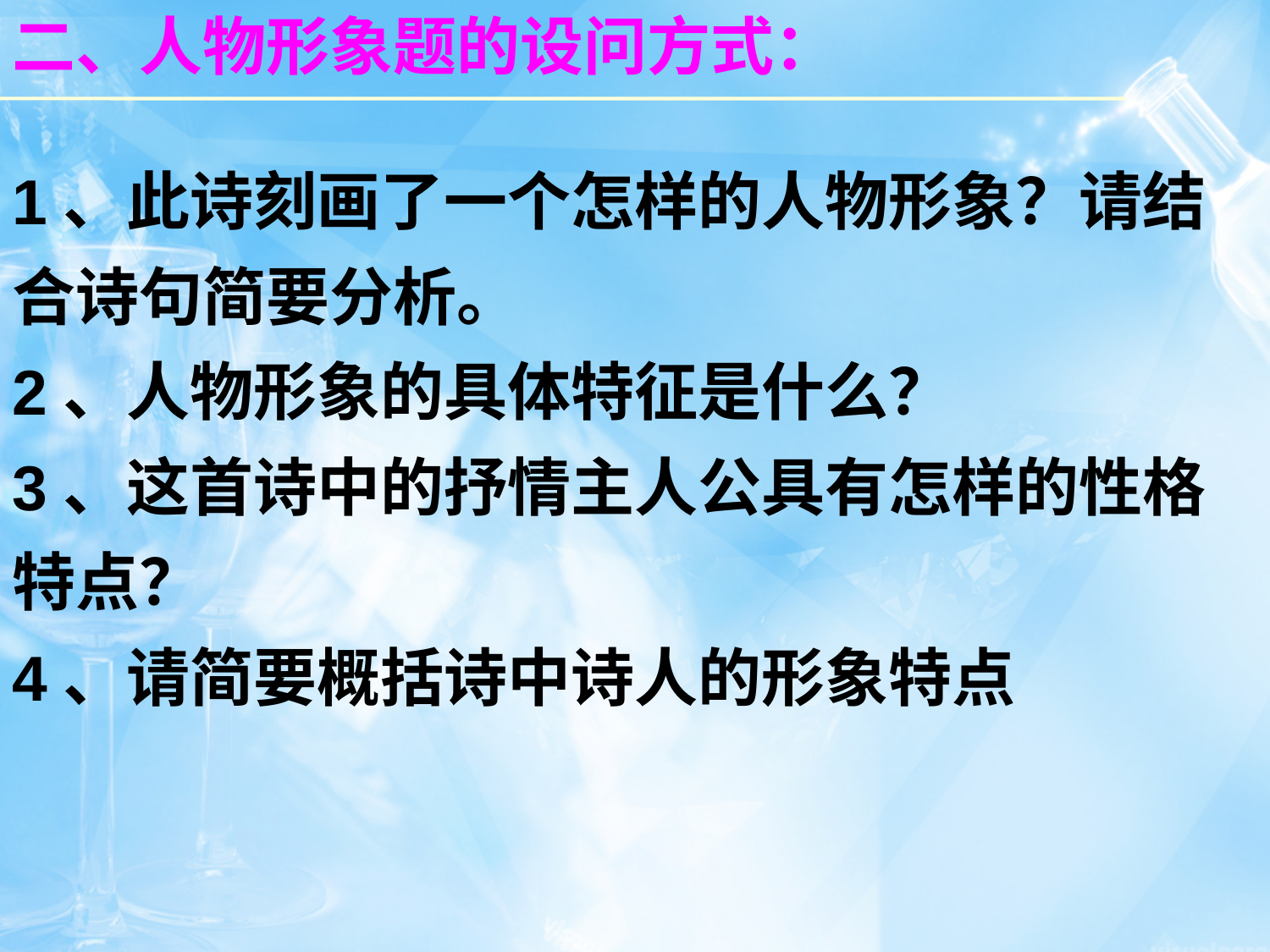

二、人物形象题的设问方式：
1、此诗刻画了一个怎样的人物形象？请结合诗句简要分析。
2、人物形象的具体特征是什么？
3、这首诗中的抒情主人公具有怎样的性格特点？
4、请简要概括诗中诗人的形象特点